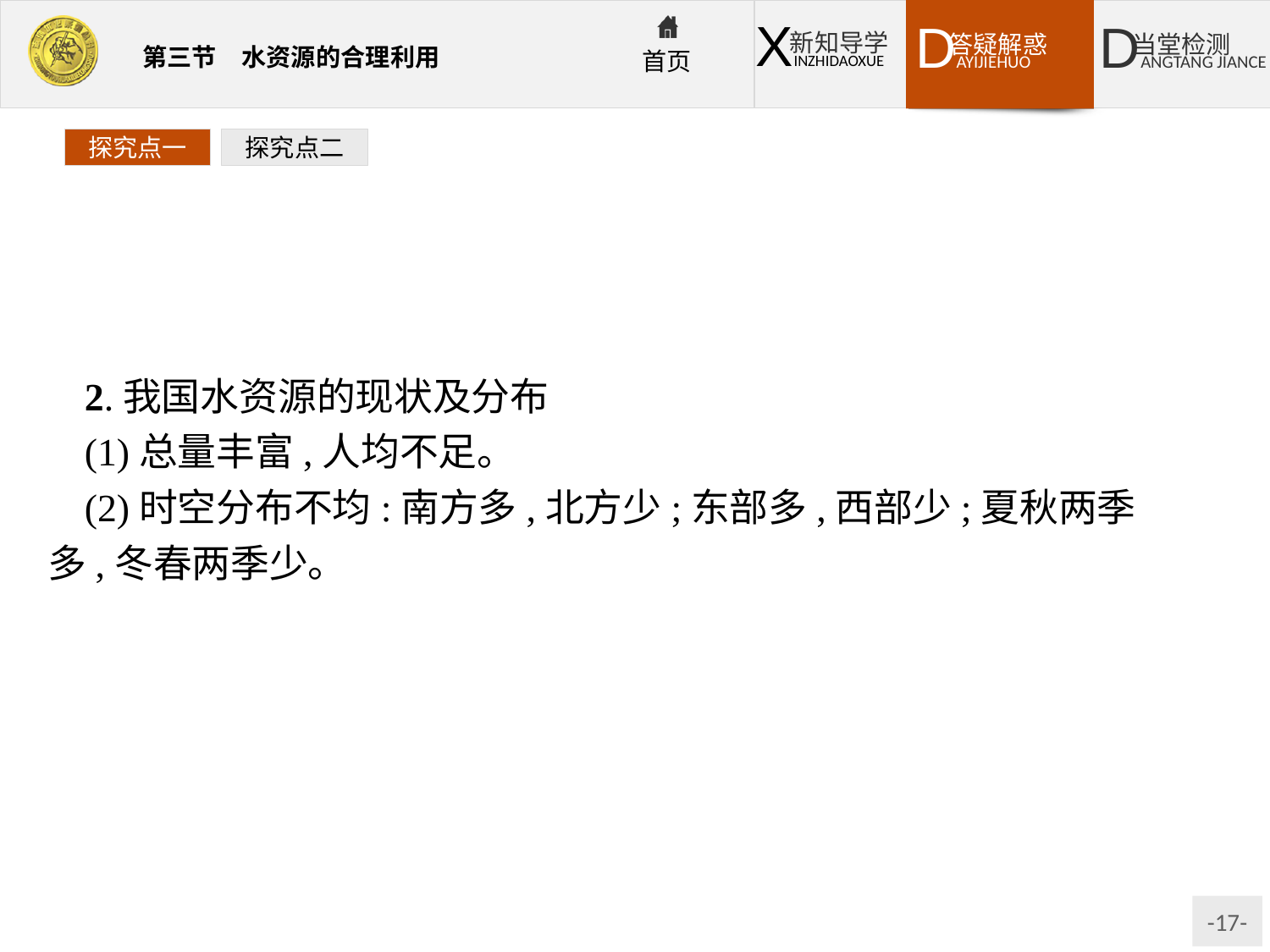

探究点一
探究点二
2.我国水资源的现状及分布
(1)总量丰富,人均不足。
(2)时空分布不均:南方多,北方少;东部多,西部少;夏秋两季多,冬春两季少。